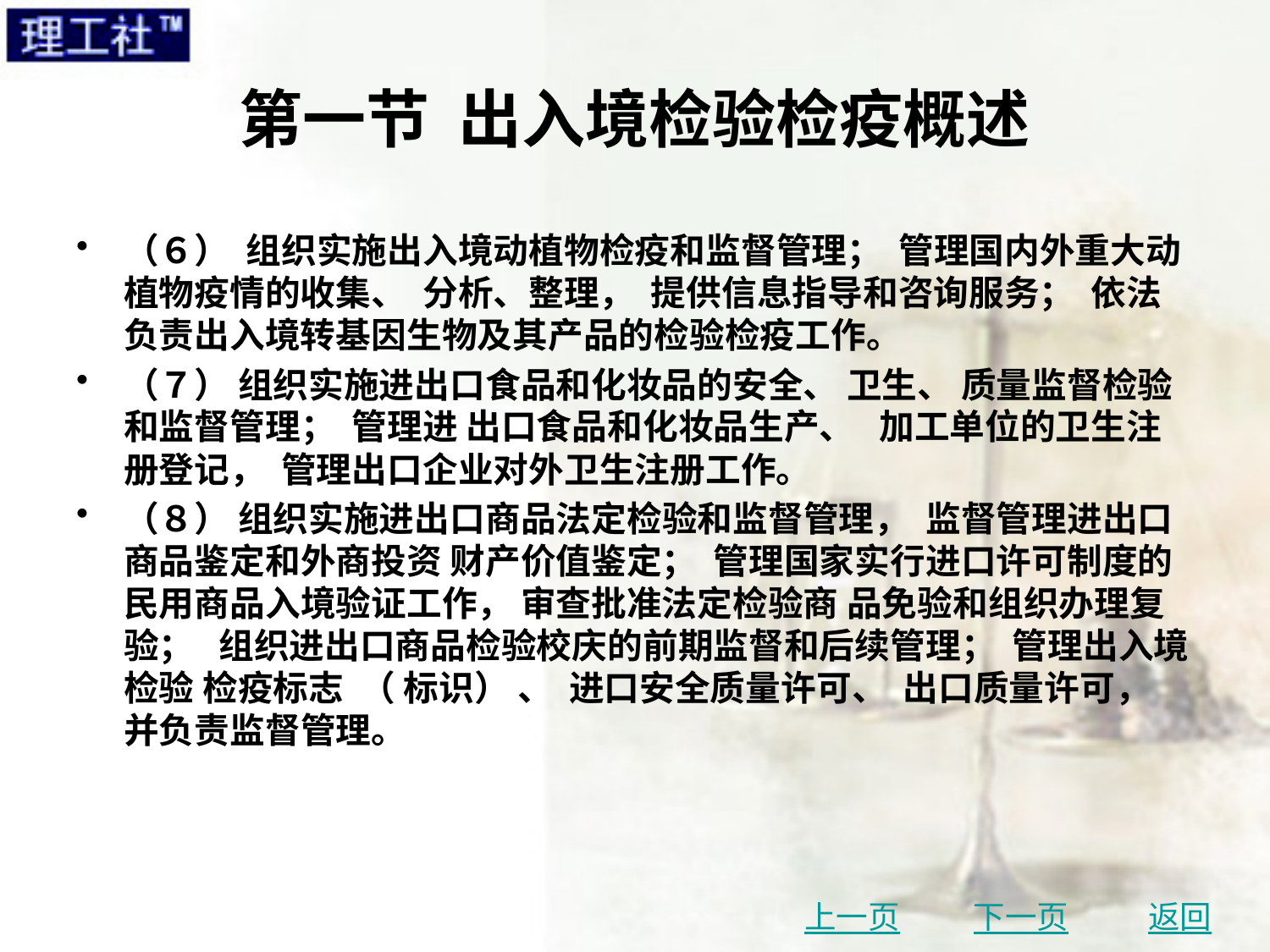

# 第一节  出入境检验检疫概述
（６）  组织实施出入境动植物检疫和监督管理；  管理国内外重大动植物疫情的收集、  分析、整理，  提供信息指导和咨询服务；  依法负责出入境转基因生物及其产品的检验检疫工作。
（７） 组织实施进出口食品和化妆品的安全、 卫生、 质量监督检验和监督管理；  管理进 出口食品和化妆品生产、   加工单位的卫生注册登记，  管理出口企业对外卫生注册工作。
（８） 组织实施进出口商品法定检验和监督管理，  监督管理进出口商品鉴定和外商投资 财产价值鉴定；  管理国家实行进口许可制度的民用商品入境验证工作， 审查批准法定检验商 品免验和组织办理复验；   组织进出口商品检验校庆的前期监督和后续管理；  管理出入境检验 检疫标志  （ 标识） 、  进口安全质量许可、  出口质量许可，  并负责监督管理。

上一页
下一页
返回